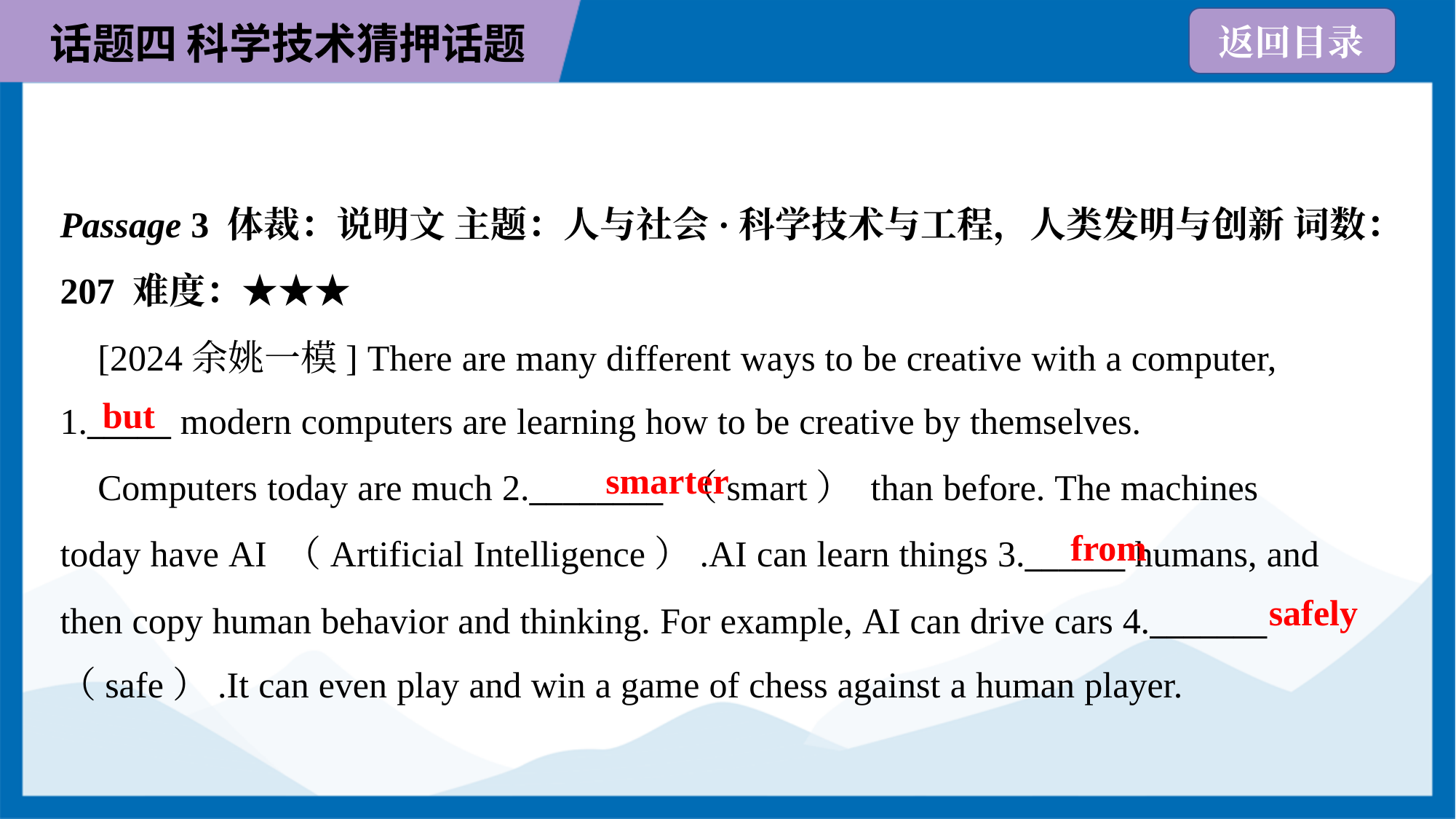

Passage 3 体裁：说明文 主题：人与社会·科学技术与工程，人类发明与创新 词数：
207 难度：★★★
    [2024余姚一模] There are many different ways to be creative with a computer,
1._____ modern computers are learning how to be creative by themselves.
but
smarter
    Computers today are much 2.________ （smart） than before. The machines
today have AI （Artificial Intelligence）.AI can learn things 3.______ humans, and
then copy human behavior and thinking. For example, AI can drive cars 4._______
（safe）.It can even play and win a game of chess against a human player.
from
safely